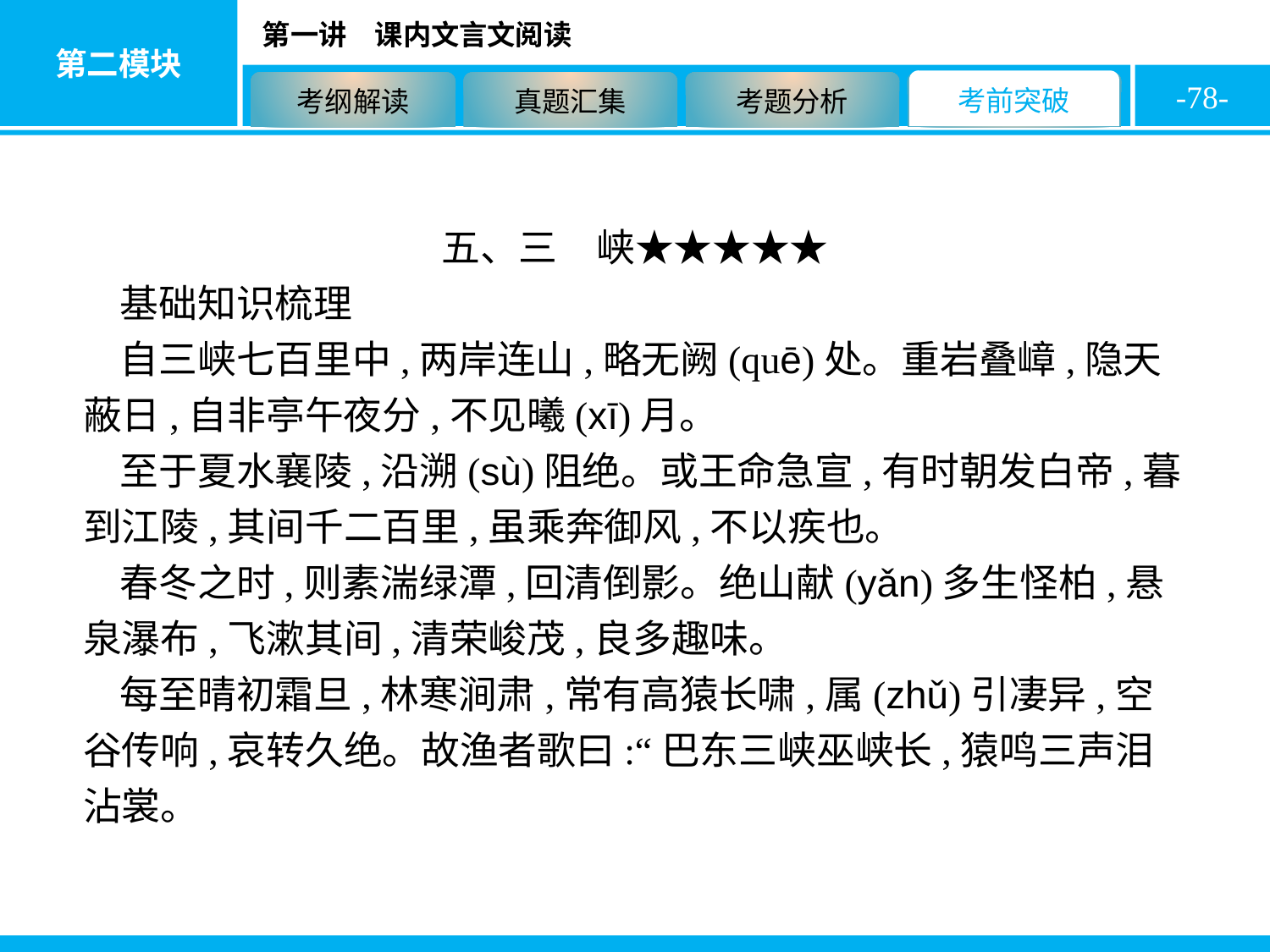

-78-
五、三　峡★★★★★
基础知识梳理
自三峡七百里中,两岸连山,略无阙(quē)处。重岩叠嶂,隐天蔽日,自非亭午夜分,不见曦(xī)月。
至于夏水襄陵,沿溯(sù)阻绝。或王命急宣,有时朝发白帝,暮到江陵,其间千二百里,虽乘奔御风,不以疾也。
春冬之时,则素湍绿潭,回清倒影。绝山献(yǎn)多生怪柏,悬泉瀑布,飞漱其间,清荣峻茂,良多趣味。
每至晴初霜旦,林寒涧肃,常有高猿长啸,属(zhǔ)引凄异,空谷传响,哀转久绝。故渔者歌曰:“巴东三峡巫峡长,猿鸣三声泪沾裳。